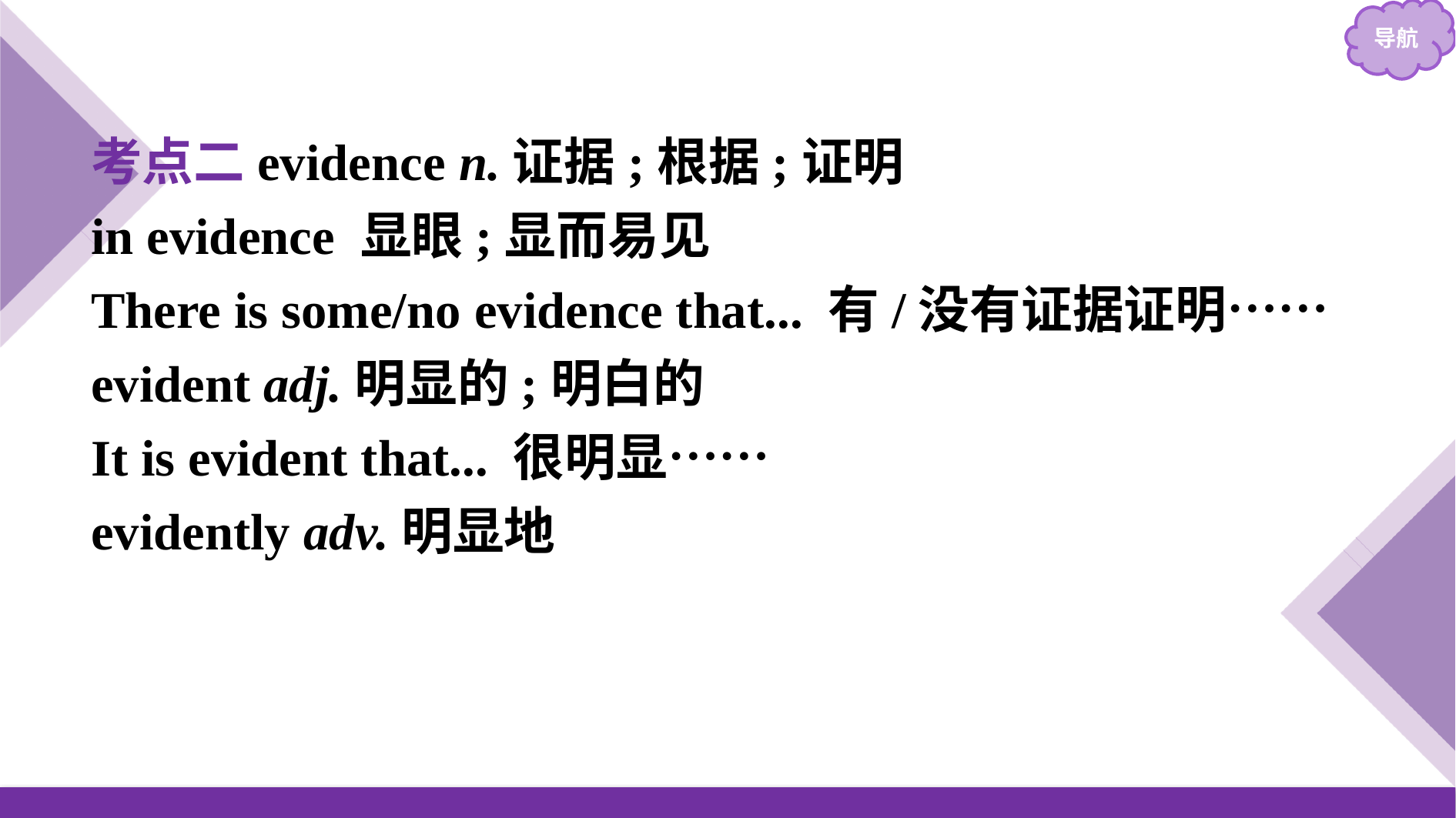

考点二evidence n.证据;根据;证明
in evidence 显眼;显而易见
There is some/no evidence that... 有/没有证据证明……
evident adj.明显的;明白的
It is evident that... 很明显……
evidently adv.明显地